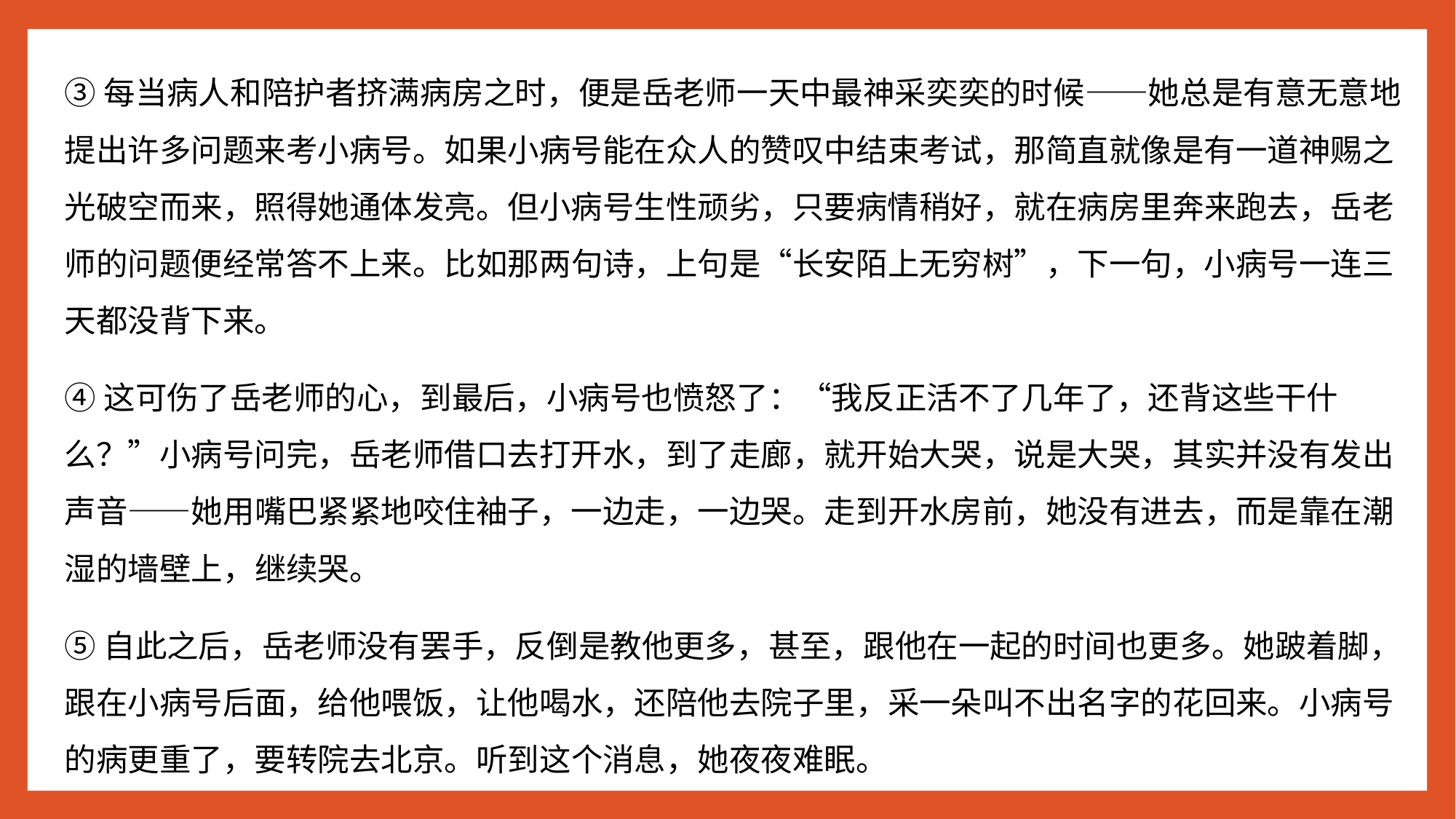

③每当病人和陪护者挤满病房之时，便是岳老师一天中最神采奕奕的时候——她总是有意无意地提出许多问题来考小病号。如果小病号能在众人的赞叹中结束考试，那简直就像是有一道神赐之光破空而来，照得她通体发亮。但小病号生性顽劣，只要病情稍好，就在病房里奔来跑去，岳老师的问题便经常答不上来。比如那两句诗，上句是“长安陌上无穷树”，下一句，小病号一连三天都没背下来。
④这可伤了岳老师的心，到最后，小病号也愤怒了：“我反正活不了几年了，还背这些干什么？”小病号问完，岳老师借口去打开水，到了走廊，就开始大哭，说是大哭，其实并没有发出声音——她用嘴巴紧紧地咬住袖子，一边走，一边哭。走到开水房前，她没有进去，而是靠在潮湿的墙壁上，继续哭。
⑤自此之后，岳老师没有罢手，反倒是教他更多，甚至，跟他在一起的时间也更多。她跛着脚，跟在小病号后面，给他喂饭，让他喝水，还陪他去院子里，采一朵叫不出名字的花回来。小病号的病更重了，要转院去北京。听到这个消息，她夜夜难眠。